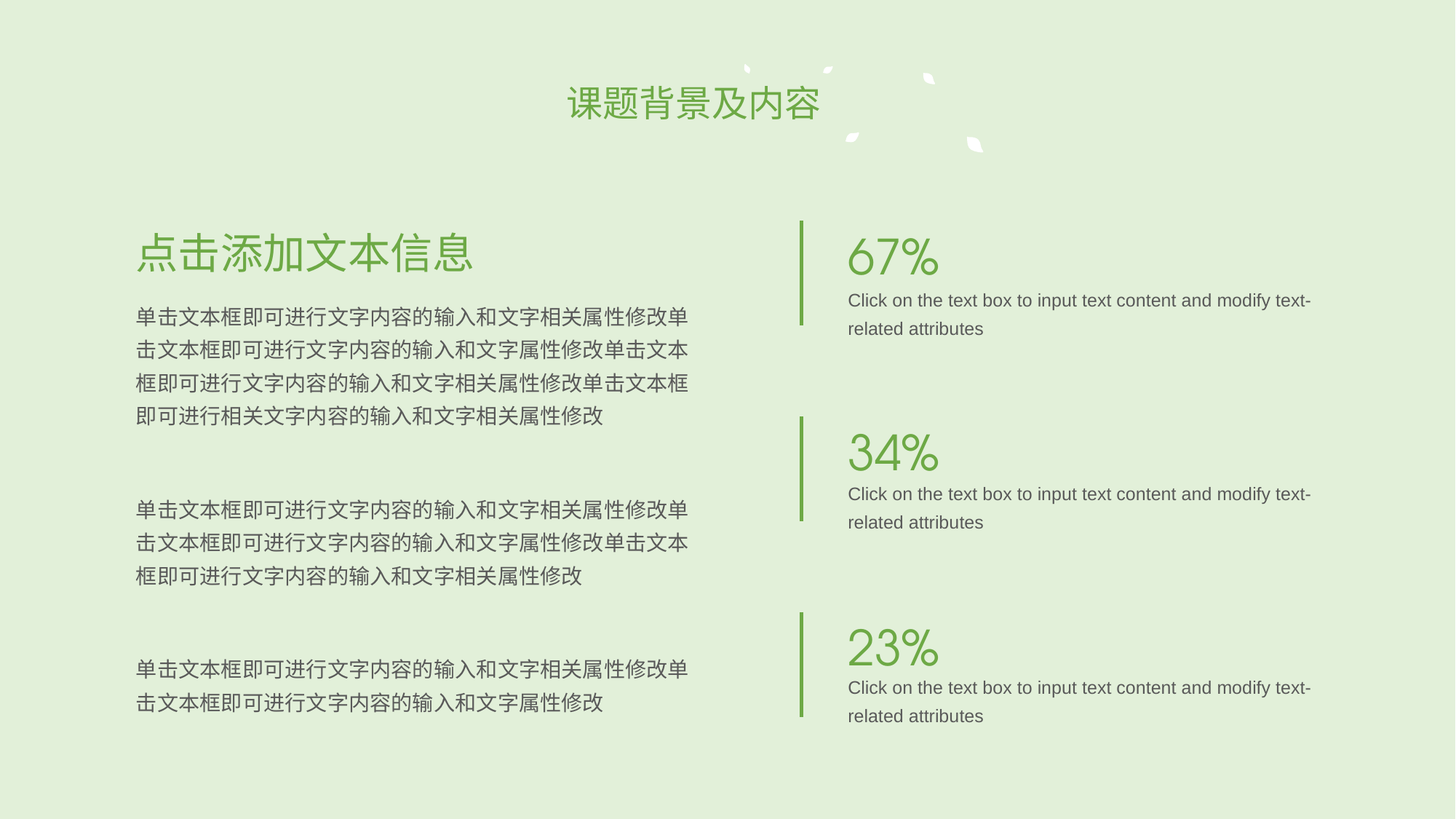

课题背景及内容
点击添加文本信息
67%
Click on the text box to input text content and modify text-related attributes
单击文本框即可进行文字内容的输入和文字相关属性修改单击文本框即可进行文字内容的输入和文字属性修改单击文本框即可进行文字内容的输入和文字相关属性修改单击文本框即可进行相关文字内容的输入和文字相关属性修改
34%
Click on the text box to input text content and modify text-related attributes
单击文本框即可进行文字内容的输入和文字相关属性修改单击文本框即可进行文字内容的输入和文字属性修改单击文本框即可进行文字内容的输入和文字相关属性修改
23%
单击文本框即可进行文字内容的输入和文字相关属性修改单击文本框即可进行文字内容的输入和文字属性修改
Click on the text box to input text content and modify text-related attributes